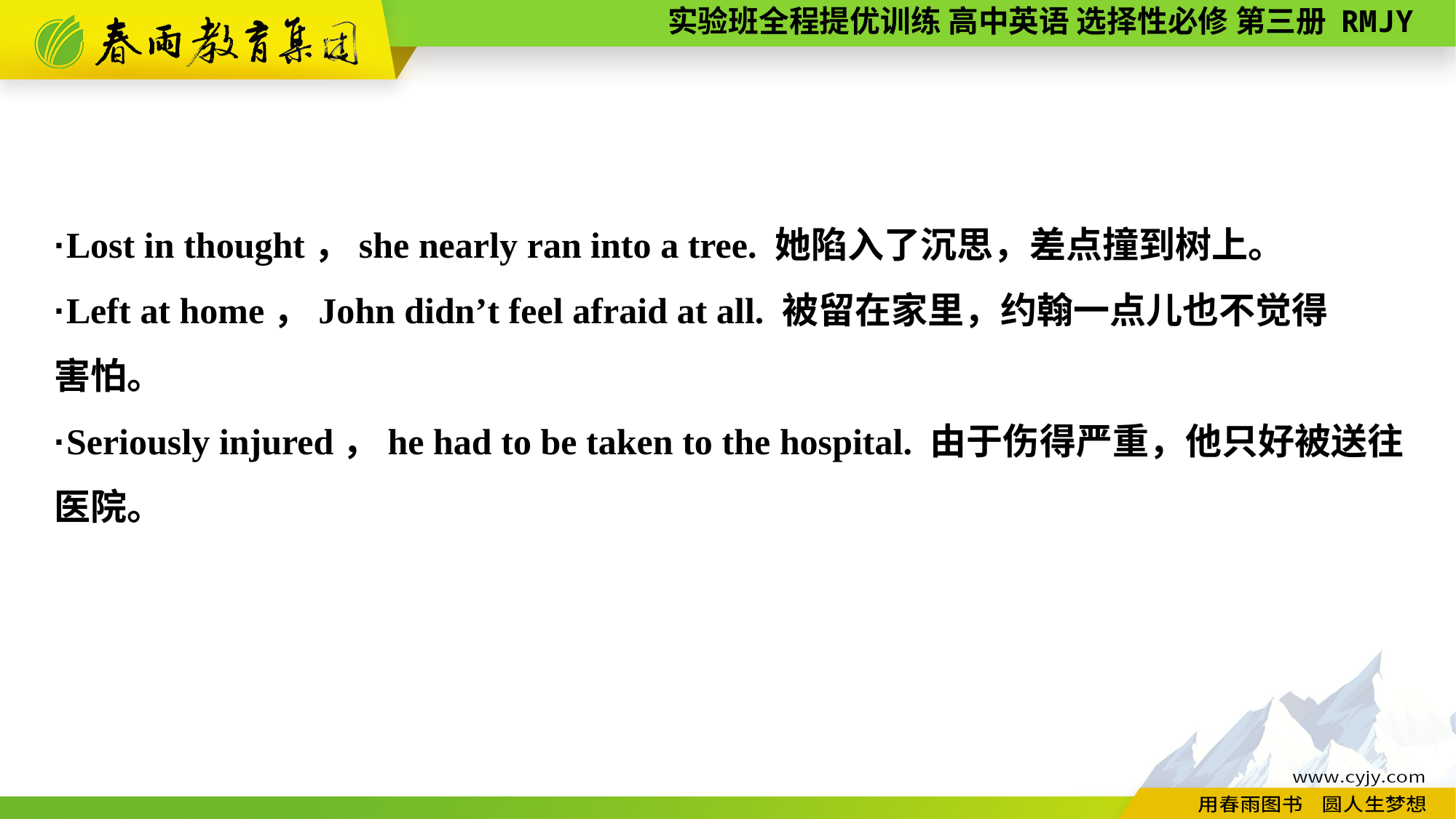

·Lost in thought，she nearly ran into a tree. 她陷入了沉思，差点撞到树上。
·Left at home，John didn’t feel afraid at all. 被留在家里，约翰一点儿也不觉得
害怕。
·Seriously injured，he had to be taken to the hospital. 由于伤得严重，他只好被送往医院。